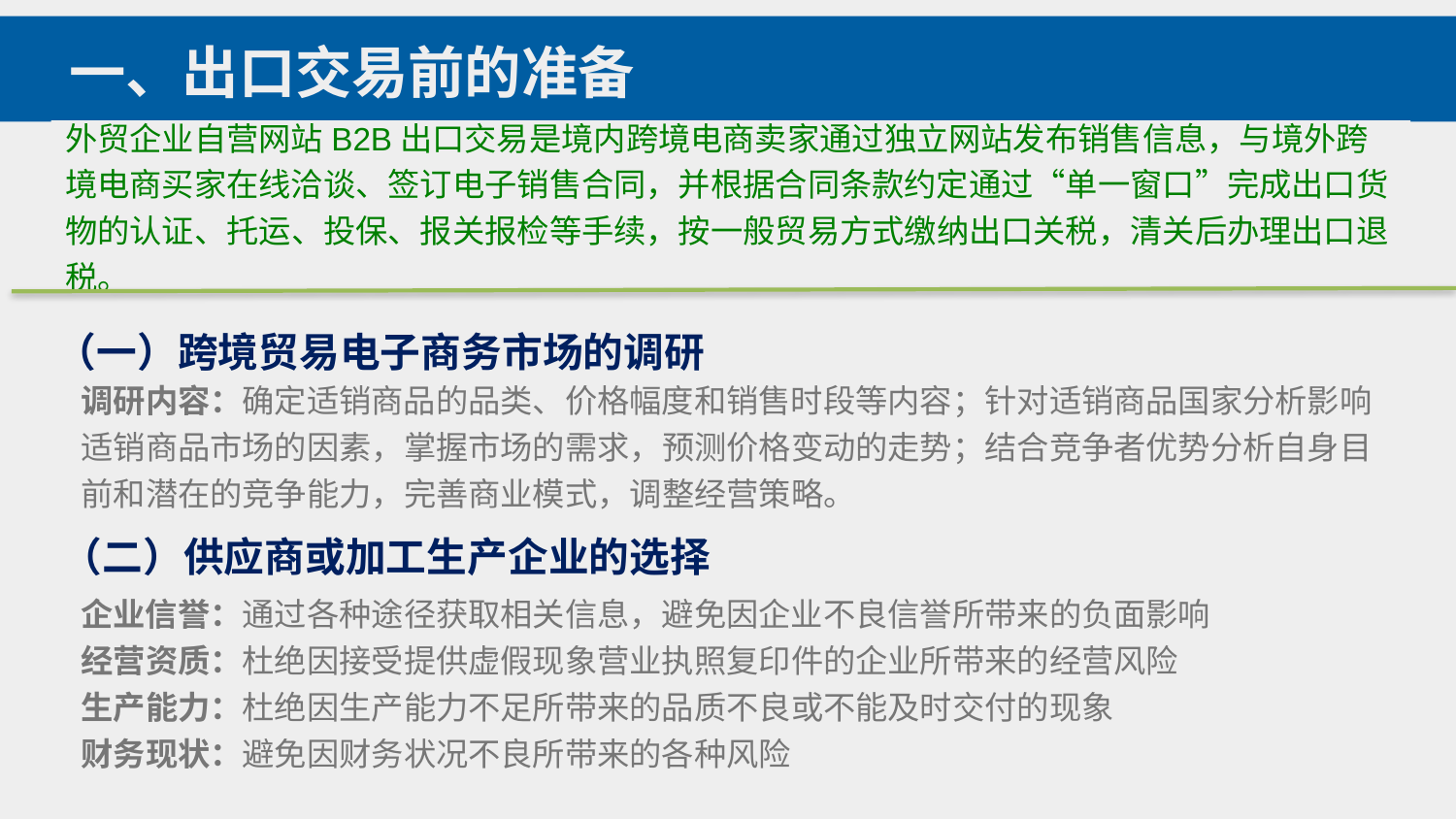

一、出口交易前的准备
外贸企业自营网站B2B出口交易是境内跨境电商卖家通过独立网站发布销售信息，与境外跨境电商买家在线洽谈、签订电子销售合同，并根据合同条款约定通过“单一窗口”完成出口货物的认证、托运、投保、报关报检等手续，按一般贸易方式缴纳出口关税，清关后办理出口退税。
（一）跨境贸易电子商务市场的调研
调研内容：确定适销商品的品类、价格幅度和销售时段等内容；针对适销商品国家分析影响适销商品市场的因素，掌握市场的需求，预测价格变动的走势；结合竞争者优势分析自身目前和潜在的竞争能力，完善商业模式，调整经营策略。
（二）供应商或加工生产企业的选择
企业信誉：通过各种途径获取相关信息，避免因企业不良信誉所带来的负面影响
经营资质：杜绝因接受提供虚假现象营业执照复印件的企业所带来的经营风险
生产能力：杜绝因生产能力不足所带来的品质不良或不能及时交付的现象
财务现状：避免因财务状况不良所带来的各种风险